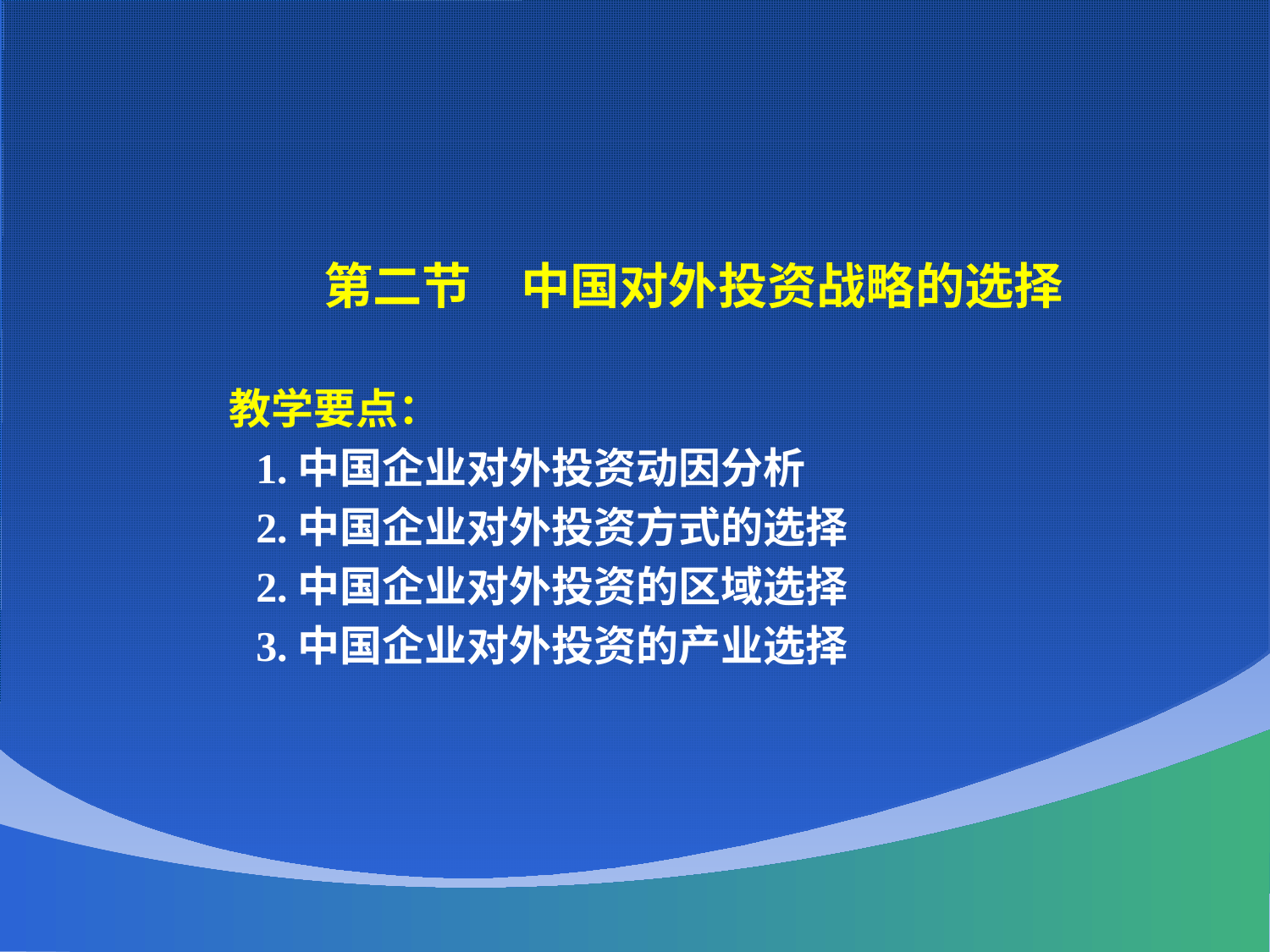

第二节　中国对外投资战略的选择

               教学要点：
                 1.中国企业对外投资动因分析
                 2.中国企业对外投资方式的选择
                 2.中国企业对外投资的区域选择
                 3.中国企业对外投资的产业选择